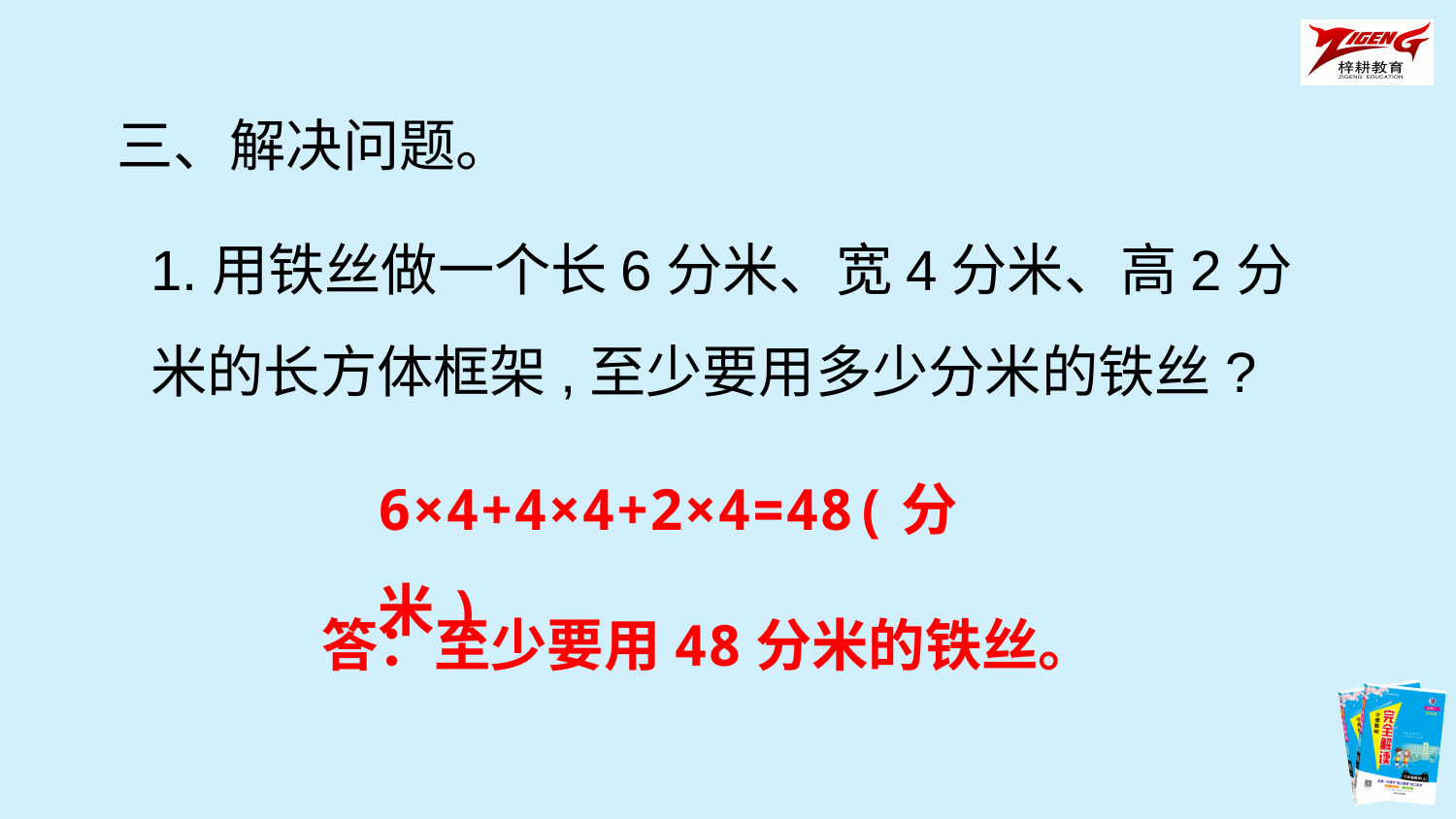

三、解决问题。
1.用铁丝做一个长6分米、宽4分米、高2分米的长方体框架,至少要用多少分米的铁丝?
6×4+4×4+2×4=48(分米)
答：至少要用48分米的铁丝。